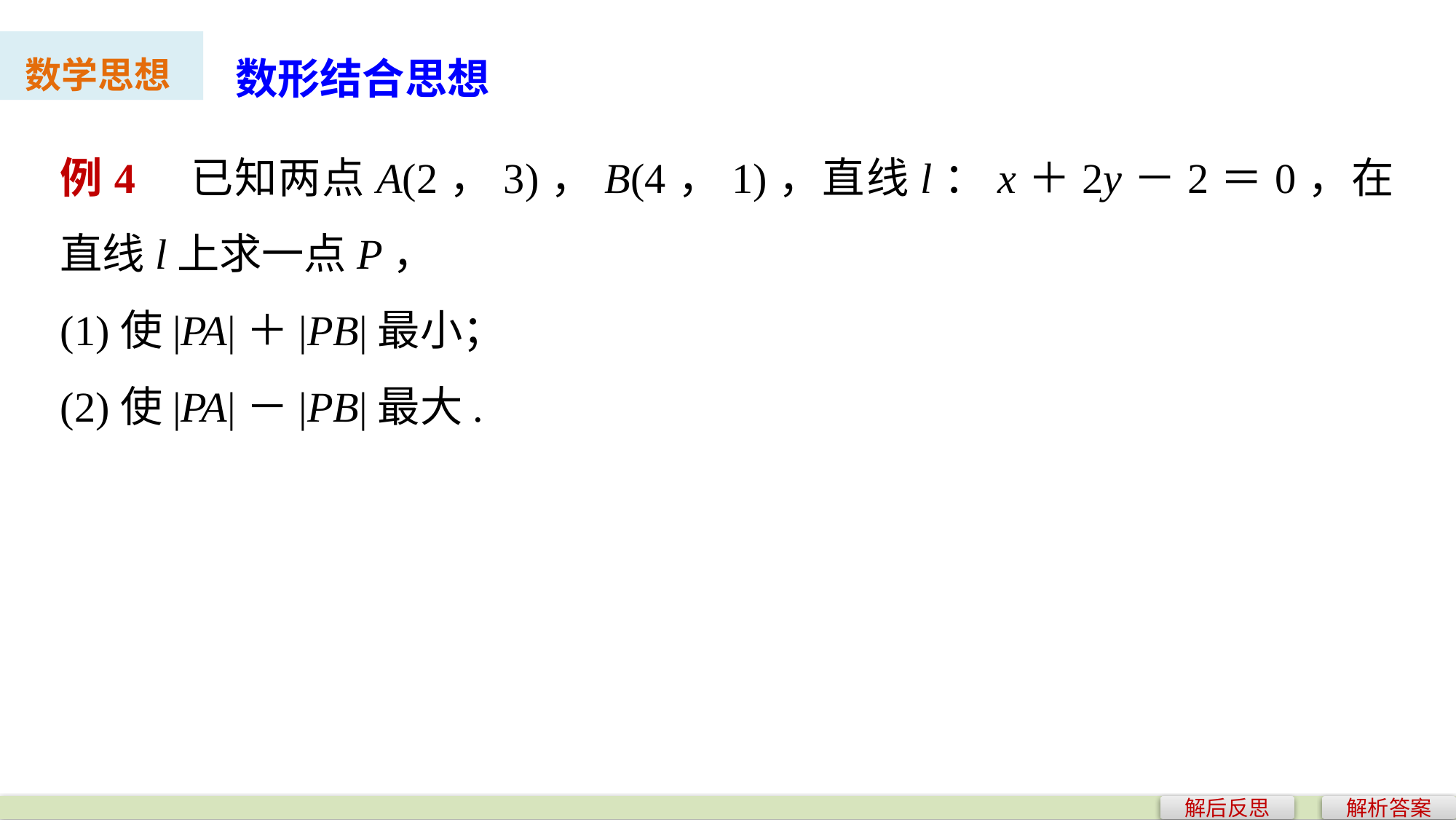

数形结合思想

数学思想
例4　已知两点A(2，3)，B(4，1)，直线l：x＋2y－2＝0，在直线l上求一点P，
(1)使|PA|＋|PB|最小；
(2)使|PA|－|PB|最大.
解后反思
解析答案